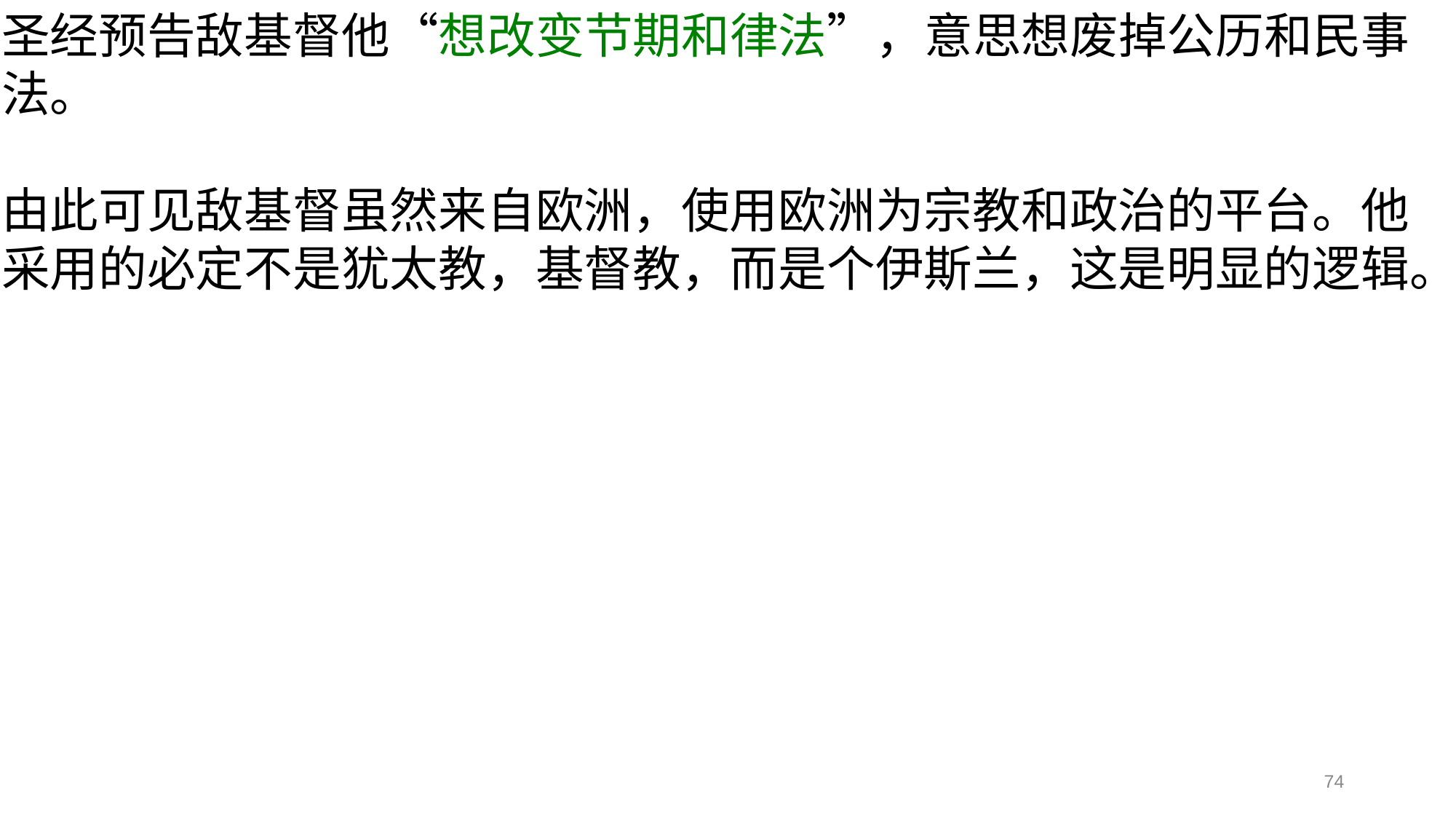

圣经预告敌基督他“想改变节期和律法”，意思想废掉公历和民事法。

由此可见敌基督虽然来自欧洲，使用欧洲为宗教和政治的平台。他采用的必定不是犹太教，基督教，而是个伊斯兰，这是明显的逻辑。

74